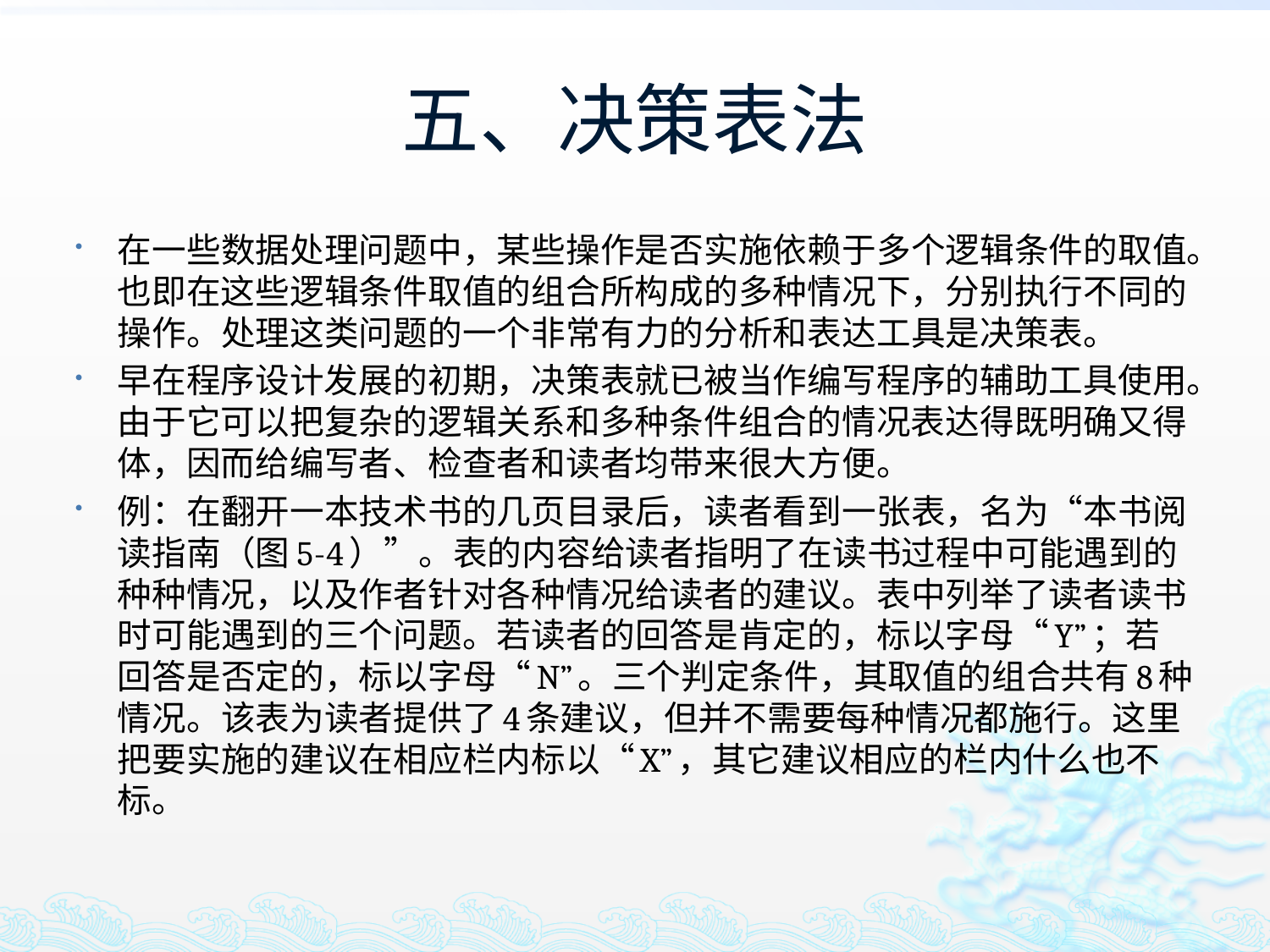

# 五、决策表法
在一些数据处理问题中，某些操作是否实施依赖于多个逻辑条件的取值。也即在这些逻辑条件取值的组合所构成的多种情况下，分别执行不同的操作。处理这类问题的一个非常有力的分析和表达工具是决策表。
早在程序设计发展的初期，决策表就已被当作编写程序的辅助工具使用。由于它可以把复杂的逻辑关系和多种条件组合的情况表达得既明确又得体，因而给编写者、检查者和读者均带来很大方便。
例：在翻开一本技术书的几页目录后，读者看到一张表，名为“本书阅读指南（图5-4）”。表的内容给读者指明了在读书过程中可能遇到的种种情况，以及作者针对各种情况给读者的建议。表中列举了读者读书时可能遇到的三个问题。若读者的回答是肯定的，标以字母“Y”；若回答是否定的，标以字母“N”。三个判定条件，其取值的组合共有8种情况。该表为读者提供了4条建议，但并不需要每种情况都施行。这里把要实施的建议在相应栏内标以“X”，其它建议相应的栏内什么也不标。